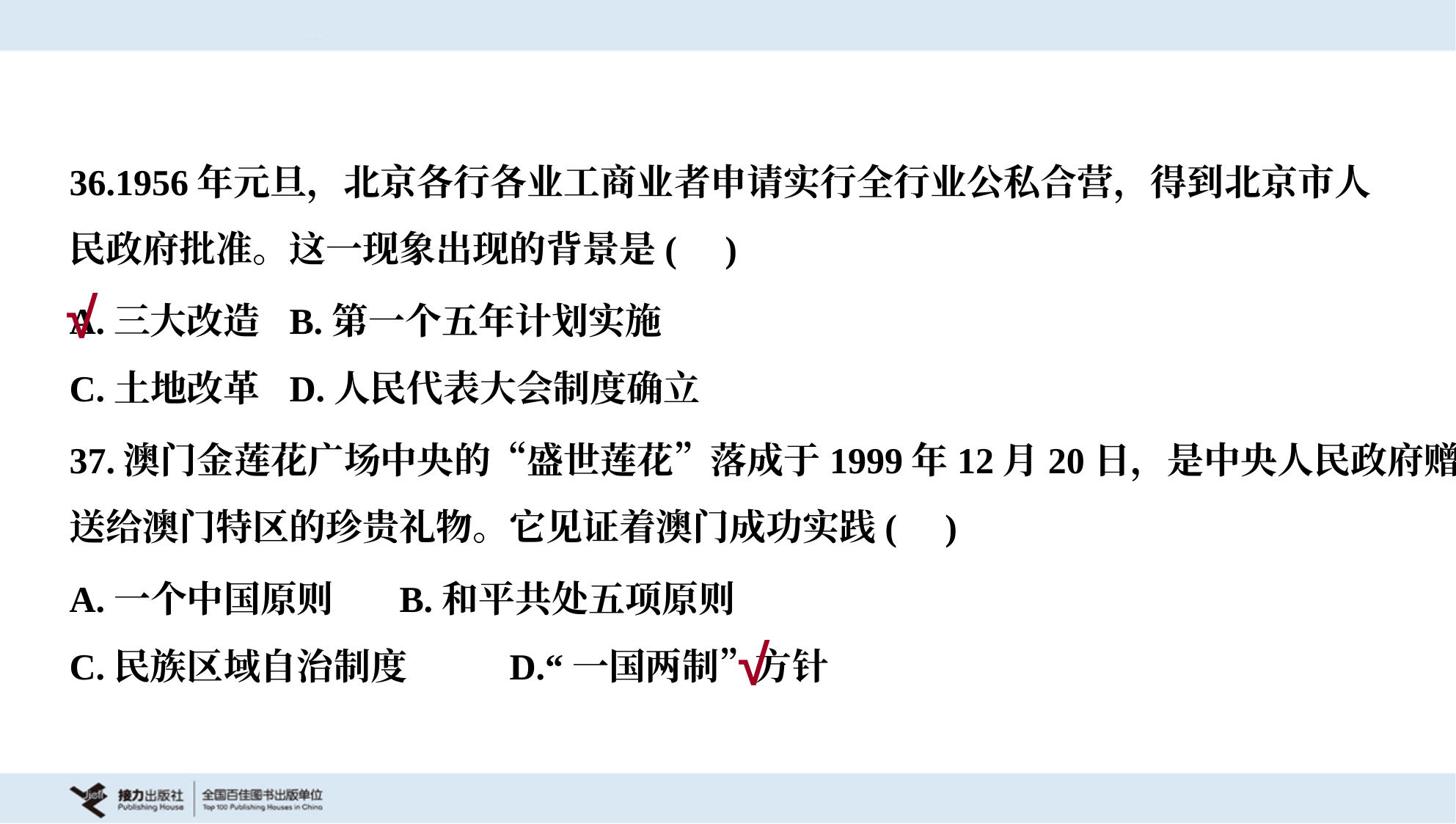

36.1956年元旦，北京各行各业工商业者申请实行全行业公私合营，得到北京市人
民政府批准。这一现象出现的背景是(     )
A.三大改造	B.第一个五年计划实施
C.土地改革	D.人民代表大会制度确立
√
37.澳门金莲花广场中央的“盛世莲花”落成于1999年12月20日，是中央人民政府赠
送给澳门特区的珍贵礼物。它见证着澳门成功实践(     )
A.一个中国原则	B.和平共处五项原则
C.民族区域自治制度	D.“一国两制”方针
√